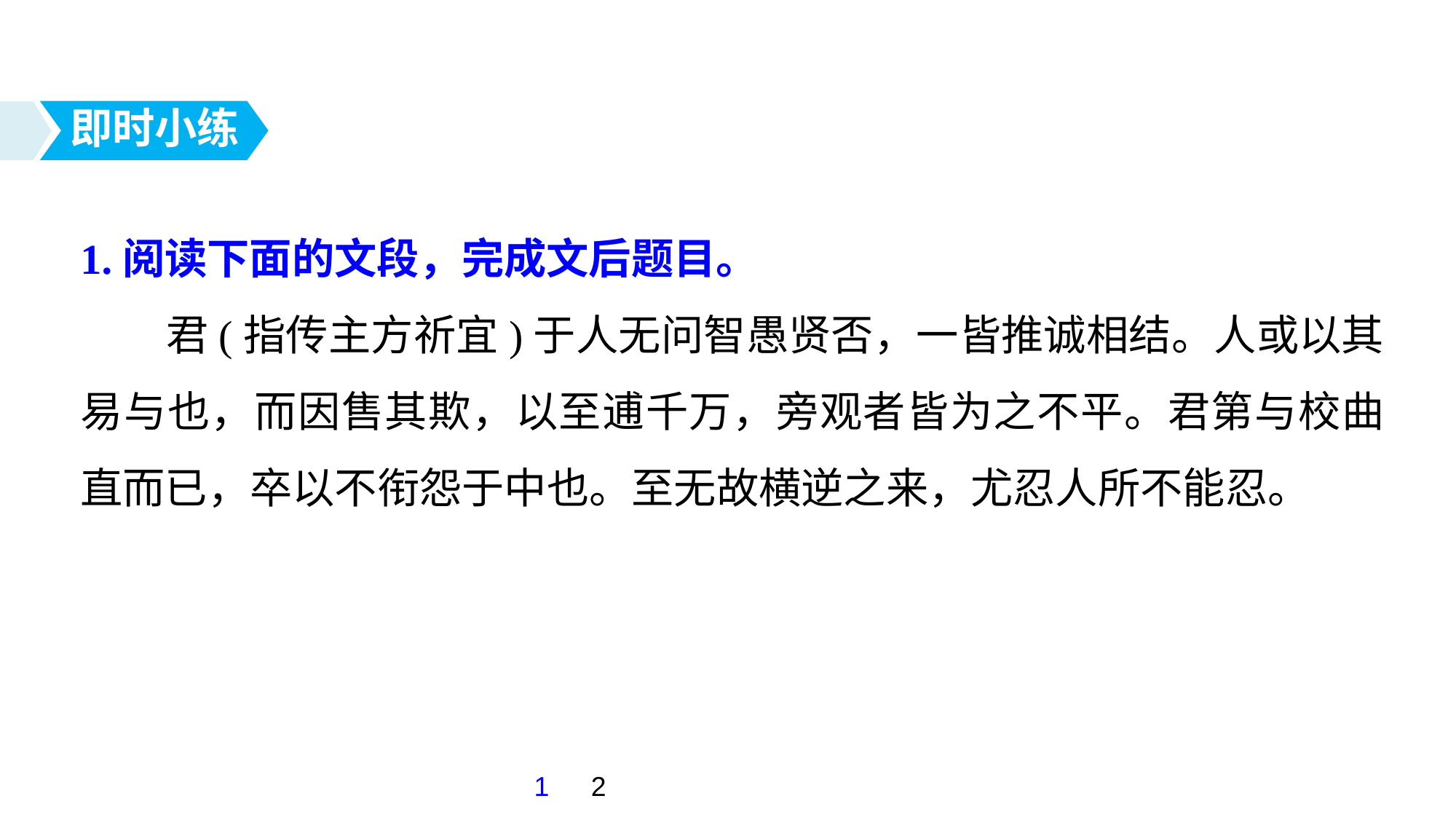

即时小练

1.阅读下面的文段，完成文后题目。
君(指传主方祈宜)于人无问智愚贤否，一皆推诚相结。人或以其易与也，而因售其欺，以至逋千万，旁观者皆为之不平。君第与校曲直而已，卒以不衔怨于中也。至无故横逆之来，尤忍人所不能忍。
1
2